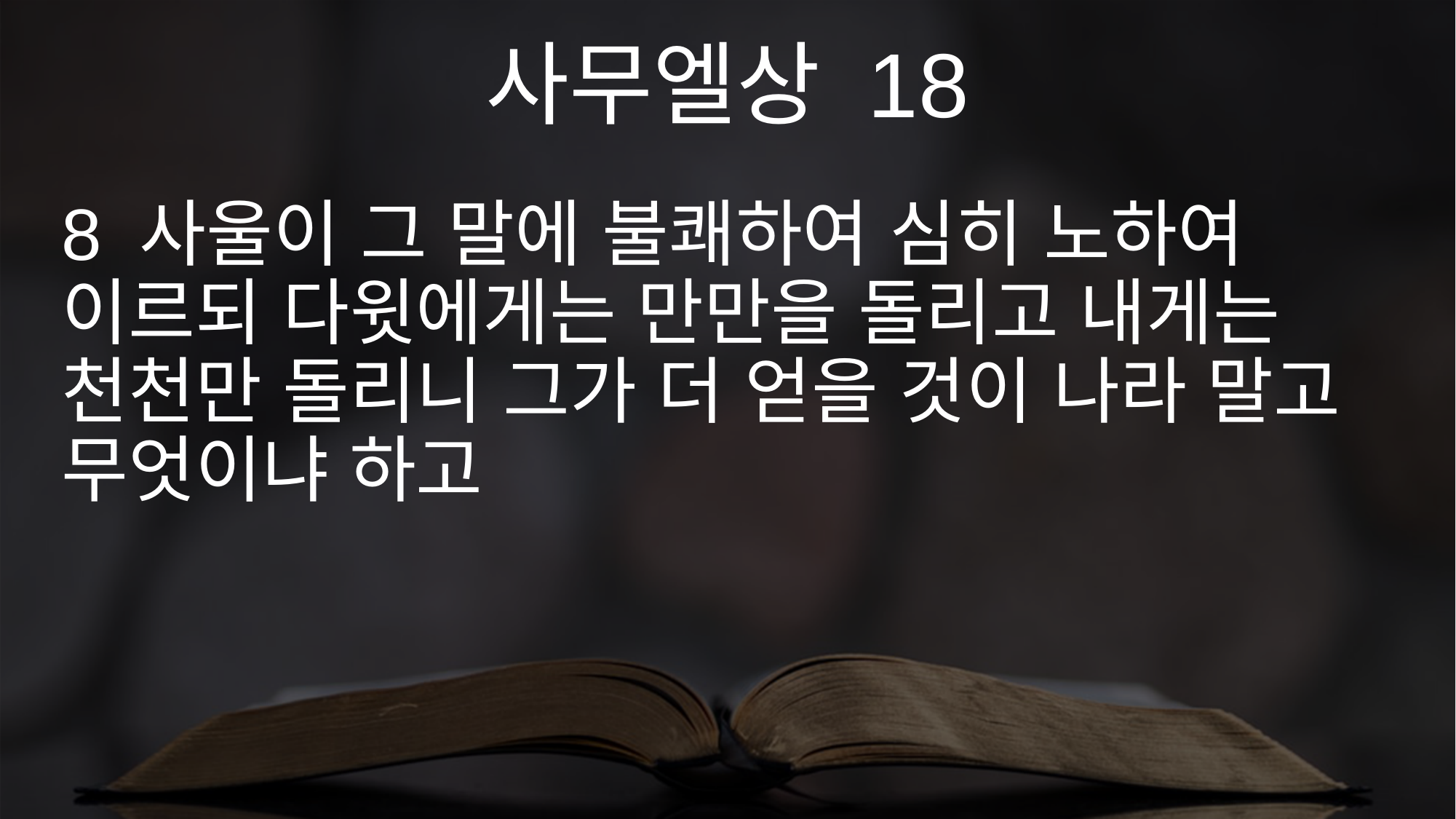

사무엘상 18
8 사울이 그 말에 불쾌하여 심히 노하여 이르되 다윗에게는 만만을 돌리고 내게는 천천만 돌리니 그가 더 얻을 것이 나라 말고 무엇이냐 하고